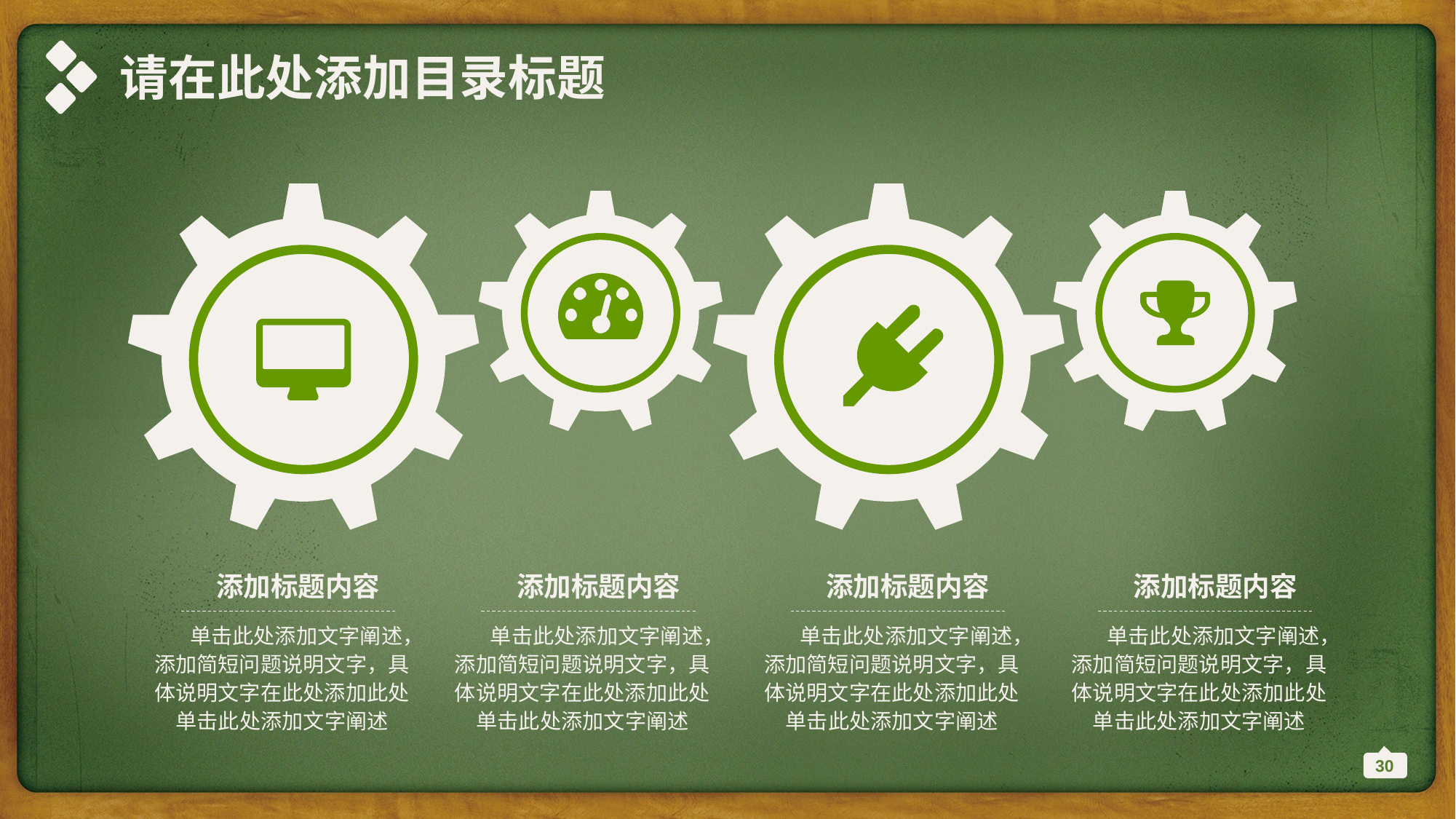

请在此处添加目录标题

添加标题内容
     单击此处添加文字阐述，添加简短问题说明文字，具体说明文字在此处添加此处单击此处添加文字阐述
添加标题内容
     单击此处添加文字阐述，添加简短问题说明文字，具体说明文字在此处添加此处单击此处添加文字阐述
添加标题内容
     单击此处添加文字阐述，添加简短问题说明文字，具体说明文字在此处添加此处单击此处添加文字阐述
添加标题内容
     单击此处添加文字阐述，添加简短问题说明文字，具体说明文字在此处添加此处单击此处添加文字阐述